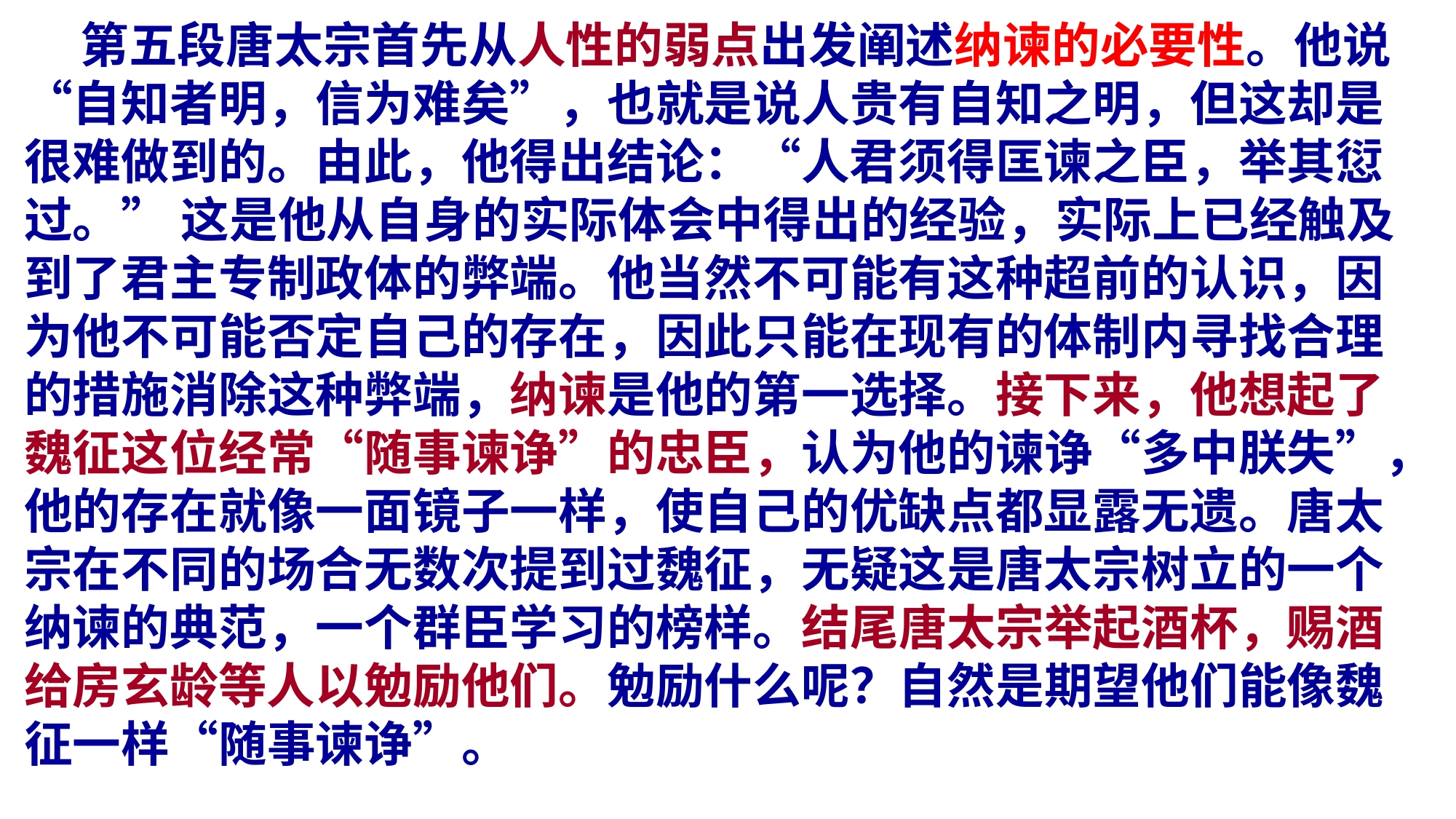

第五段唐太宗首先从人性的弱点出发阐述纳谏的必要性。他说“自知者明，信为难矣”，也就是说人贵有自知之明，但这却是很难做到的。由此，他得出结论：“人君须得匡谏之臣，举其愆过。” 这是他从自身的实际体会中得出的经验，实际上已经触及到了君主专制政体的弊端。他当然不可能有这种超前的认识，因为他不可能否定自己的存在，因此只能在现有的体制内寻找合理的措施消除这种弊端，纳谏是他的第一选择。接下来，他想起了魏征这位经常“随事谏诤”的忠臣，认为他的谏诤“多中朕失”，他的存在就像一面镜子一样，使自己的优缺点都显露无遗。唐太宗在不同的场合无数次提到过魏征，无疑这是唐太宗树立的一个纳谏的典范，一个群臣学习的榜样。结尾唐太宗举起酒杯，赐酒给房玄龄等人以勉励他们。勉励什么呢？自然是期望他们能像魏征一样“随事谏诤”。